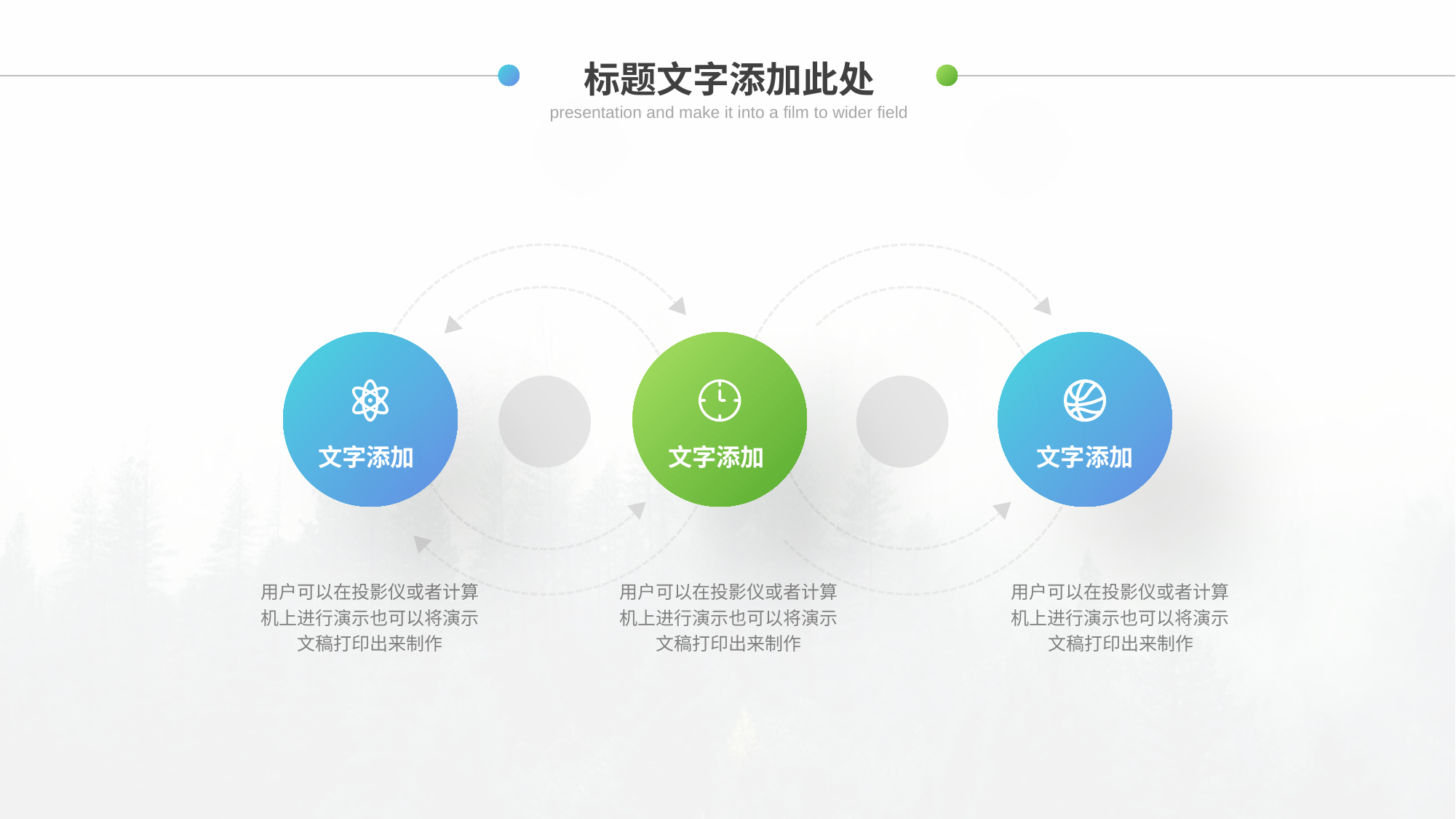

标题文字添加此处
presentation and make it into a film to wider field

文字添加
文字添加
文字添加

用户可以在投影仪或者计算机上进行演示也可以将演示文稿打印出来制作
用户可以在投影仪或者计算机上进行演示也可以将演示文稿打印出来制作
用户可以在投影仪或者计算机上进行演示也可以将演示文稿打印出来制作